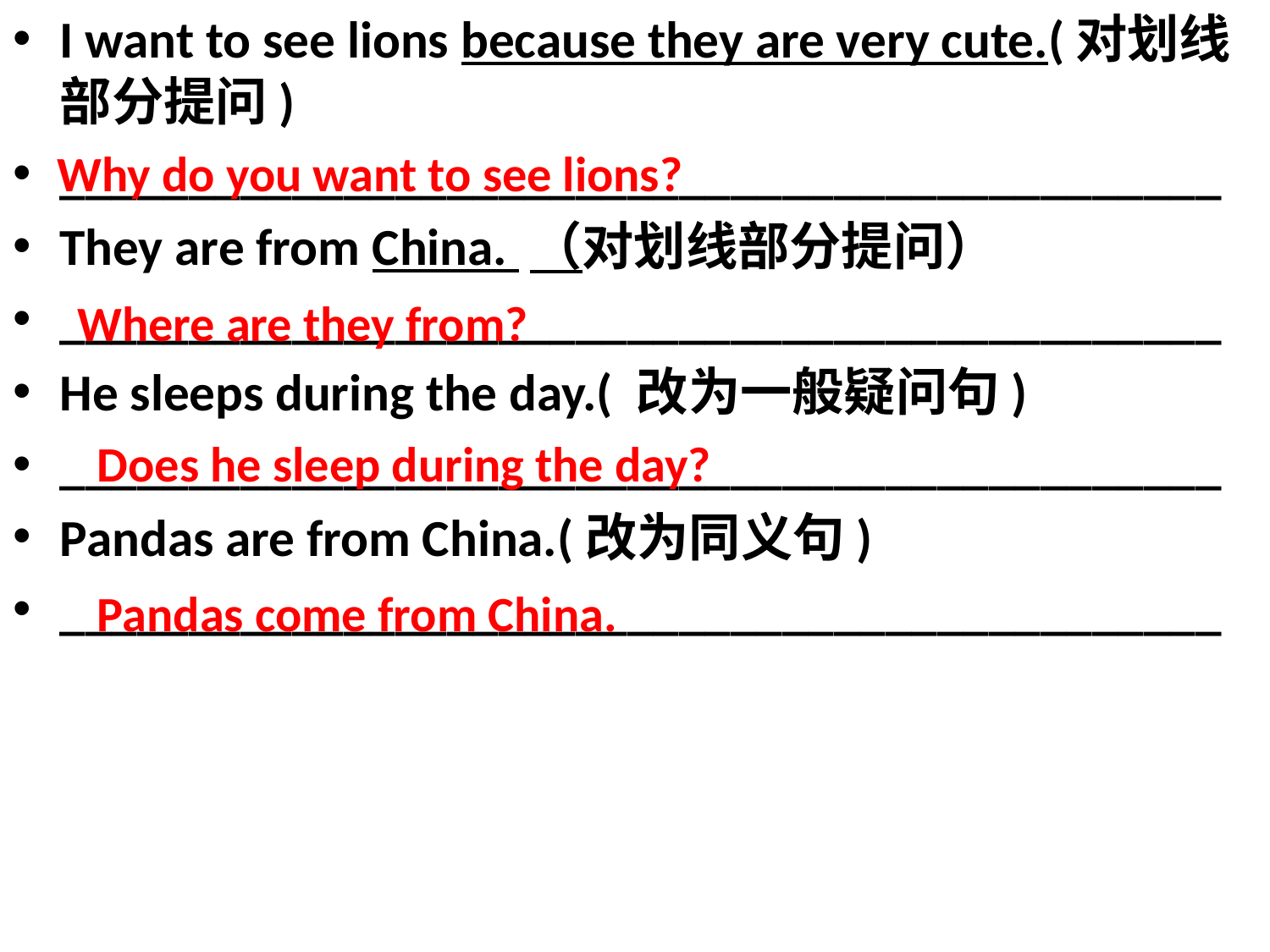

I want to see lions because they are very cute.(对划线部分提问)
_____________________________________________
They are from China. （对划线部分提问）
_____________________________________________
He sleeps during the day.( 改为一般疑问句)
_____________________________________________
Pandas are from China.(改为同义句)
_____________________________________________

#
Why do you want to see lions?
Where are they from?
Does he sleep during the day?
Pandas come from China.